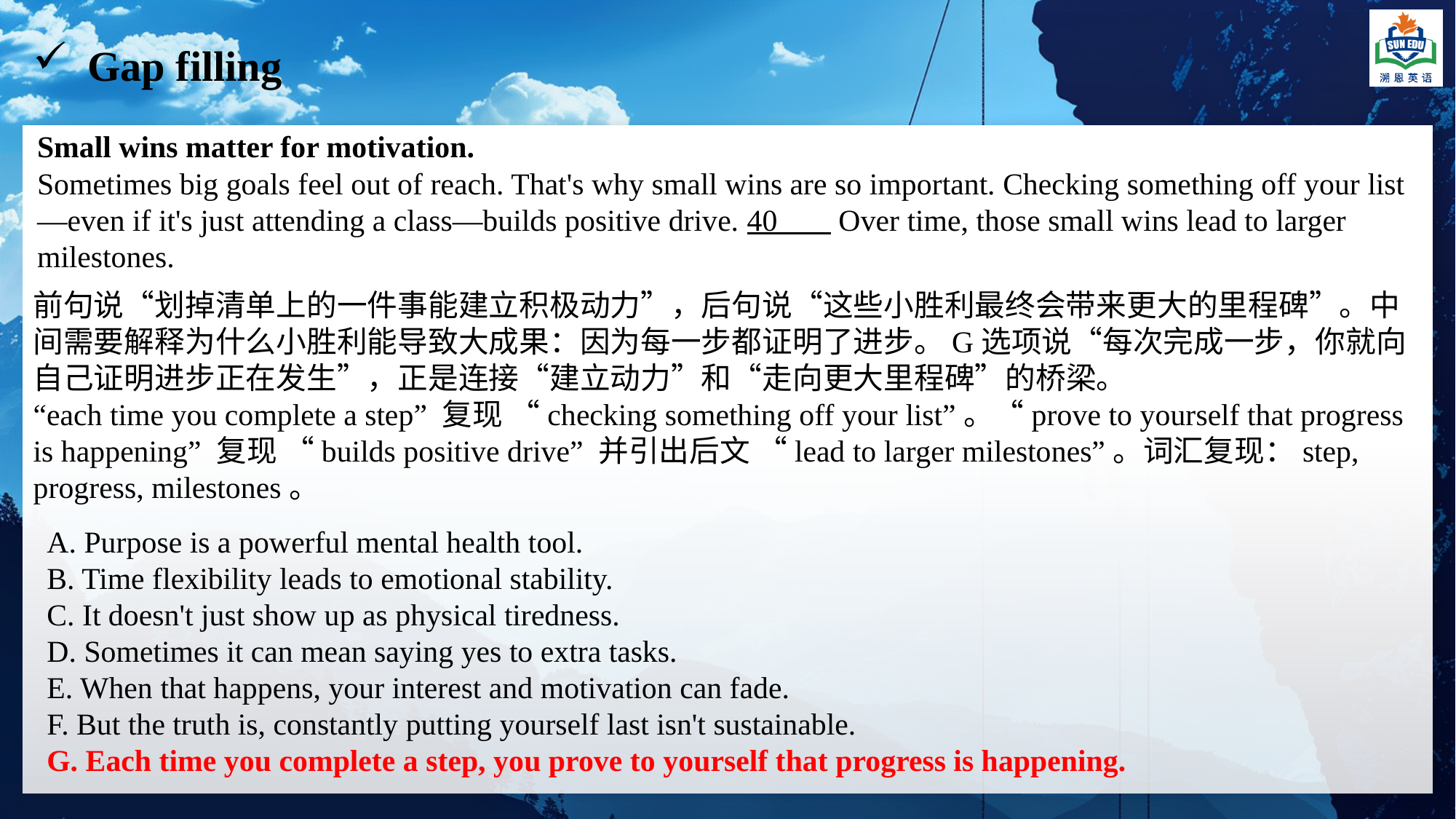

Gap filling
Small wins matter for motivation.
Sometimes big goals feel out of reach. That's why small wins are so important. Checking something off your list—even if it's just attending a class—builds positive drive. 40        Over time, those small wins lead to larger milestones.
前句说“划掉清单上的一件事能建立积极动力”，后句说“这些小胜利最终会带来更大的里程碑”。中间需要解释为什么小胜利能导致大成果：因为每一步都证明了进步。G选项说“每次完成一步，你就向自己证明进步正在发生”，正是连接“建立动力”和“走向更大里程碑”的桥梁。
“each time you complete a step” 复现 “checking something off your list”。“prove to yourself that progress is happening” 复现 “builds positive drive” 并引出后文 “lead to larger milestones”。词汇复现：step, progress, milestones。

A. Purpose is a powerful mental health tool.
B. Time flexibility leads to emotional stability.
C. It doesn't just show up as physical tiredness.
D. Sometimes it can mean saying yes to extra tasks.
E. When that happens, your interest and motivation can fade.
F. But the truth is, constantly putting yourself last isn't sustainable.
G. Each time you complete a step, you prove to yourself that progress is happening.